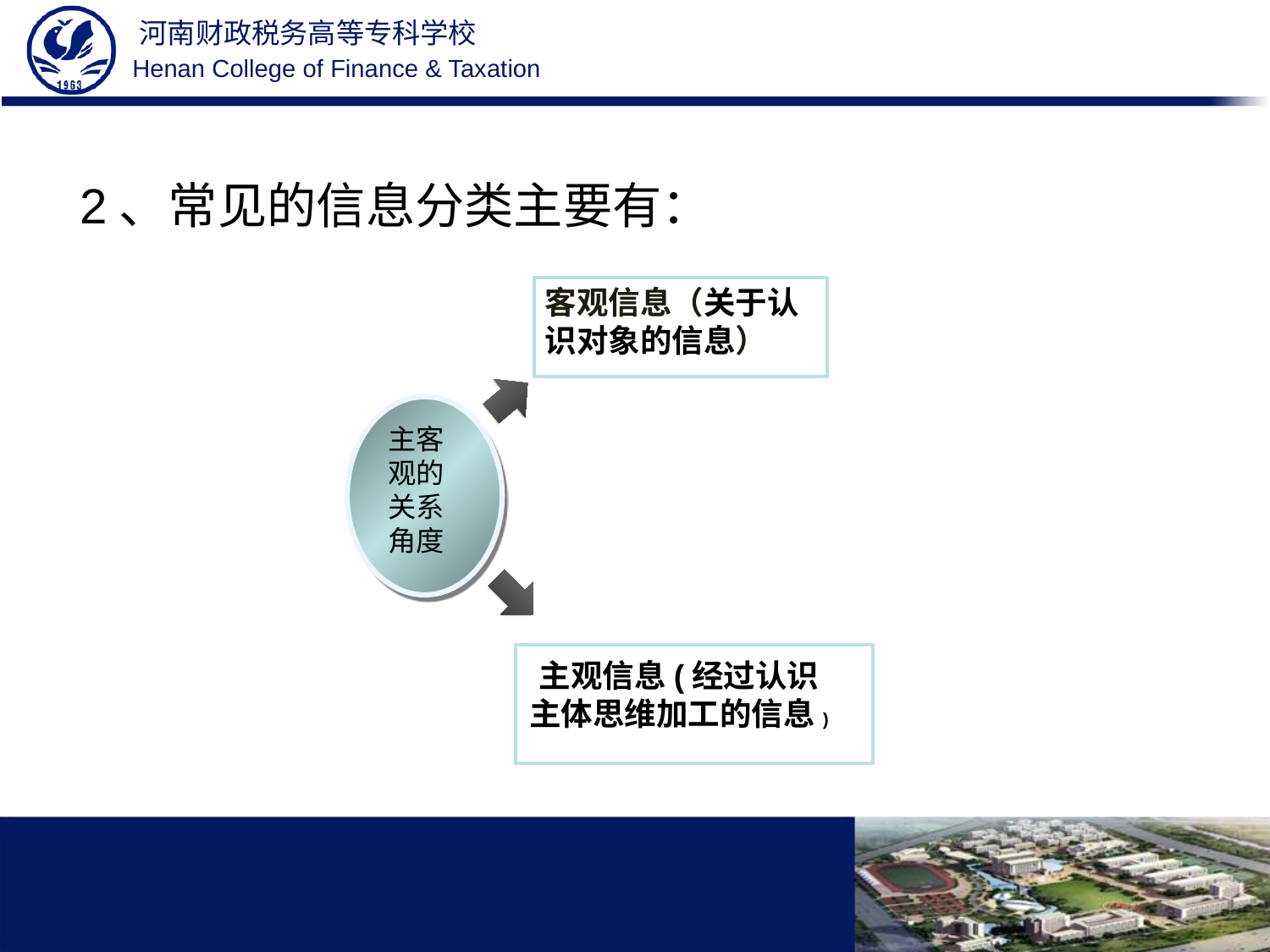

2、常见的信息分类主要有：

客观信息（关于认识对象的信息）

语义
信息

Title in here
主客观的关系角度

主观信息(经过认识主体思维加工的信息)

语用
信息